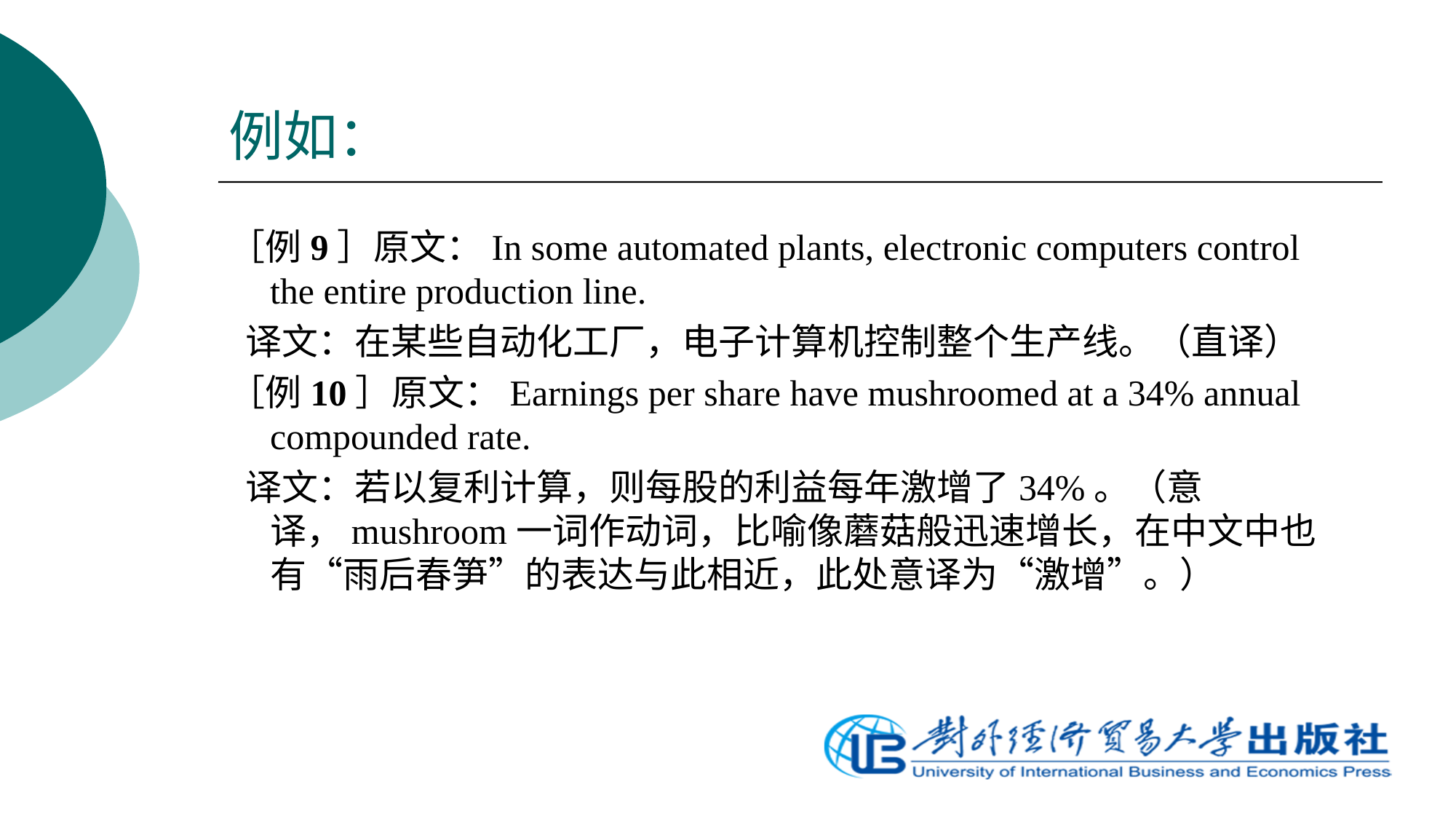

# 例如：
［例9］原文：In some automated plants, electronic computers control the entire production line.
 译文：在某些自动化工厂，电子计算机控制整个生产线。（直译）
［例10］原文：Earnings per share have mushroomed at a 34% annual compounded rate.
 译文：若以复利计算，则每股的利益每年激增了34%。（意译，mushroom一词作动词，比喻像蘑菇般迅速增长，在中文中也有“雨后春笋”的表达与此相近，此处意译为“激增”。）